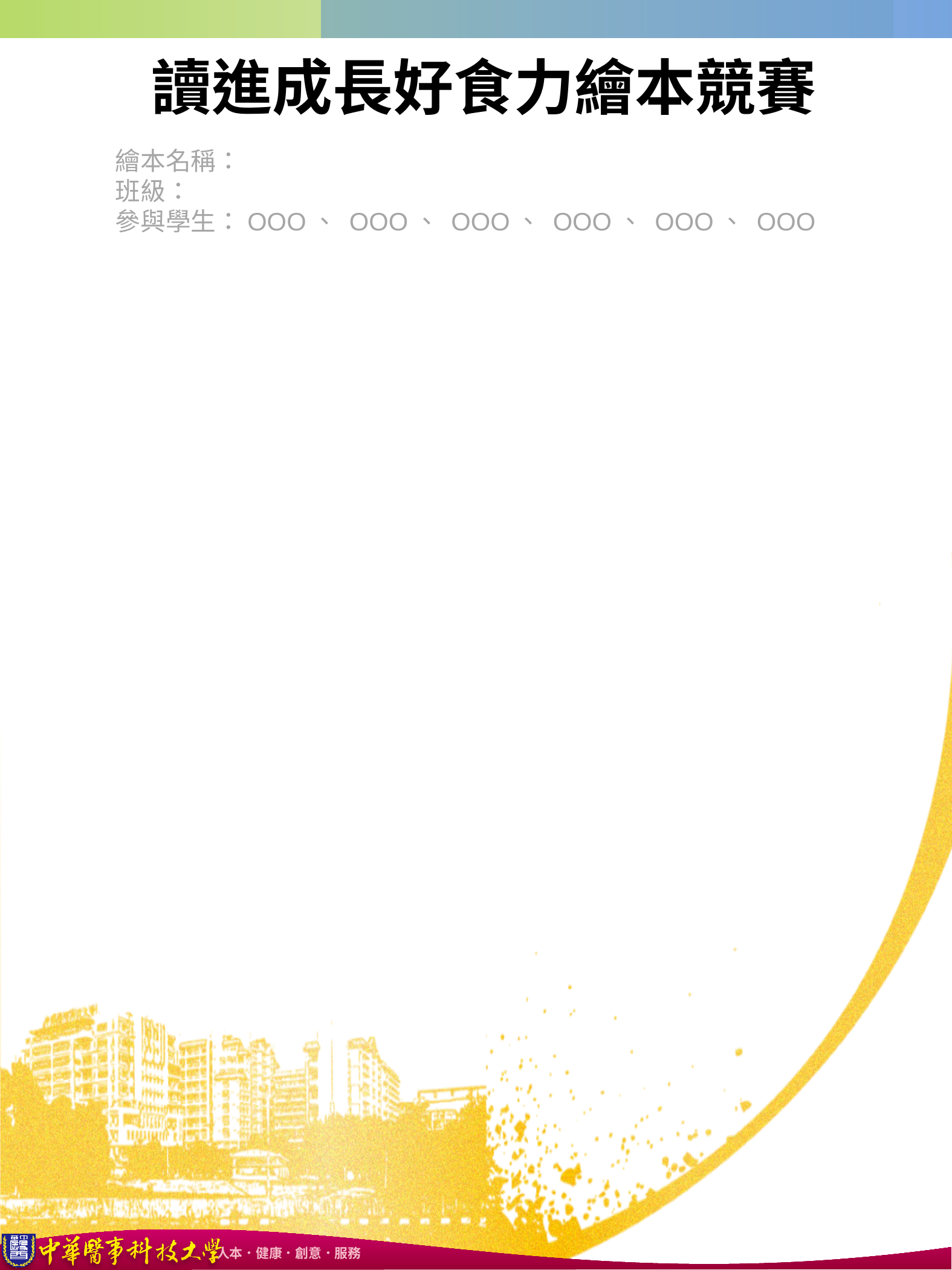

# 讀進成長好食力繪本競賽
重要需知：
(1)規格以A1為限(59.4*84.1cm)。

(2)海報中圖片檔建議至少100-300dpi大小，以免印出失真。

(3)海報統一使用此版本，由主辦單位統一輸出。

(4)海報內容須包含1.繪本名稱、2.繪本內容簡述、3.創作理念、4.製作過程概述(若有使用AI進行製作，請描述AI種類及使用方式)。
繪本名稱：
班級：
參與學生：OOO、 OOO、 OOO、 OOO、 OOO、 OOO